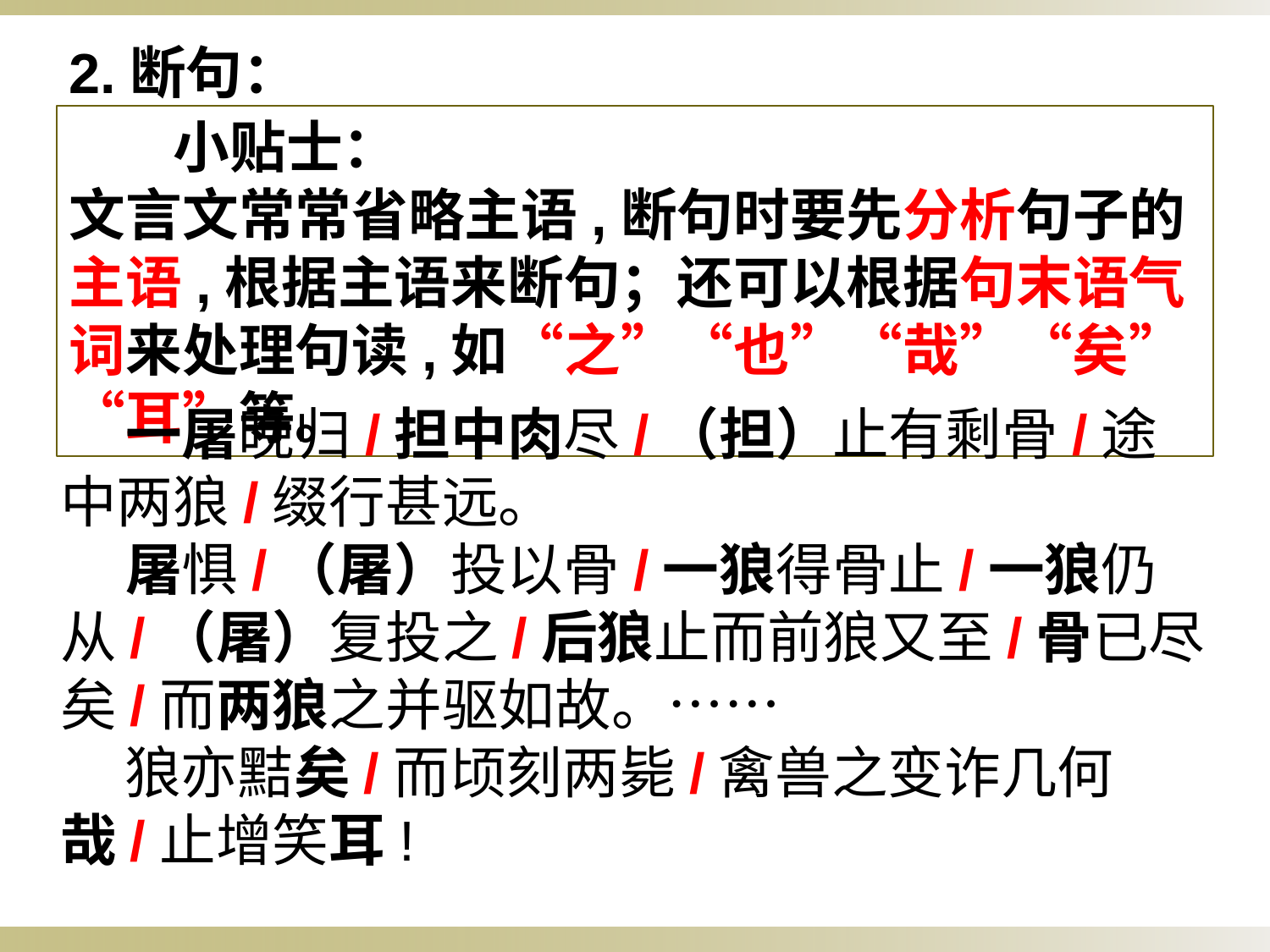

2.断句：
       小贴士：
文言文常常省略主语,断句时要先分析句子的主语,根据主语来断句；还可以根据句末语气词来处理句读,如“之”“也”“哉”“矣”“耳”等。
    一屠晚归/担中肉尽/（担）止有剩骨/途中两狼/缀行甚远。
    屠惧/（屠）投以骨/一狼得骨止/一狼仍从/（屠）复投之/后狼止而前狼又至/骨已尽矣/而两狼之并驱如故。……
    狼亦黠矣/而顷刻两毙/禽兽之变诈几何哉/止增笑耳!